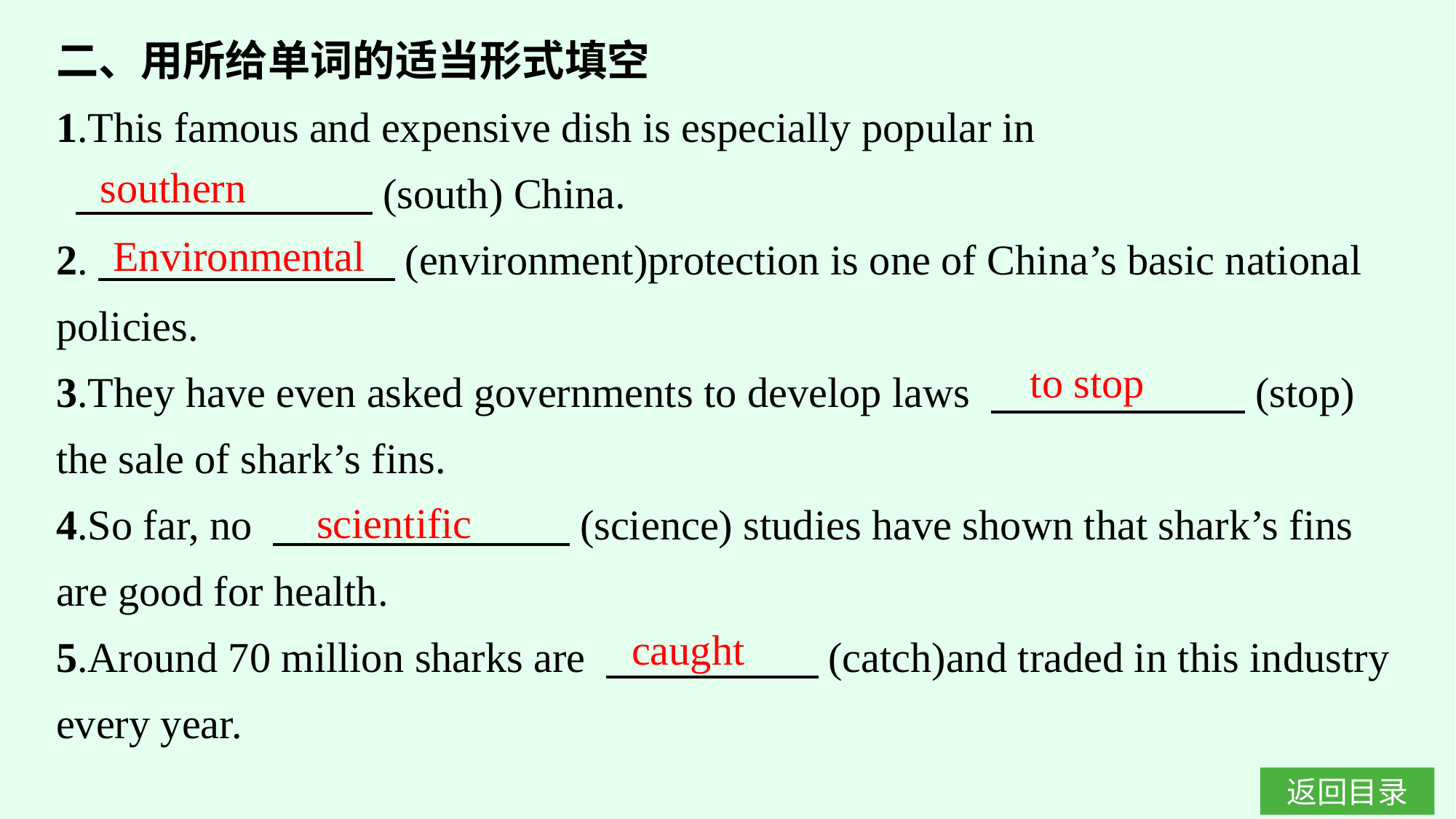

二、用所给单词的适当形式填空
1.This famous and expensive dish is especially popular in
 　　　　　　　(south) China.
2.　　　　　　　(environment)protection is one of China’s basic national policies.
3.They have even asked governments to develop laws 　　　　　　(stop) the sale of shark’s fins.
4.So far, no 　　　　　　　(science) studies have shown that shark’s fins are good for health.
5.Around 70 million sharks are 　　　　　(catch)and traded in this industry every year.
southern
Environmental
to stop
scientific
caught